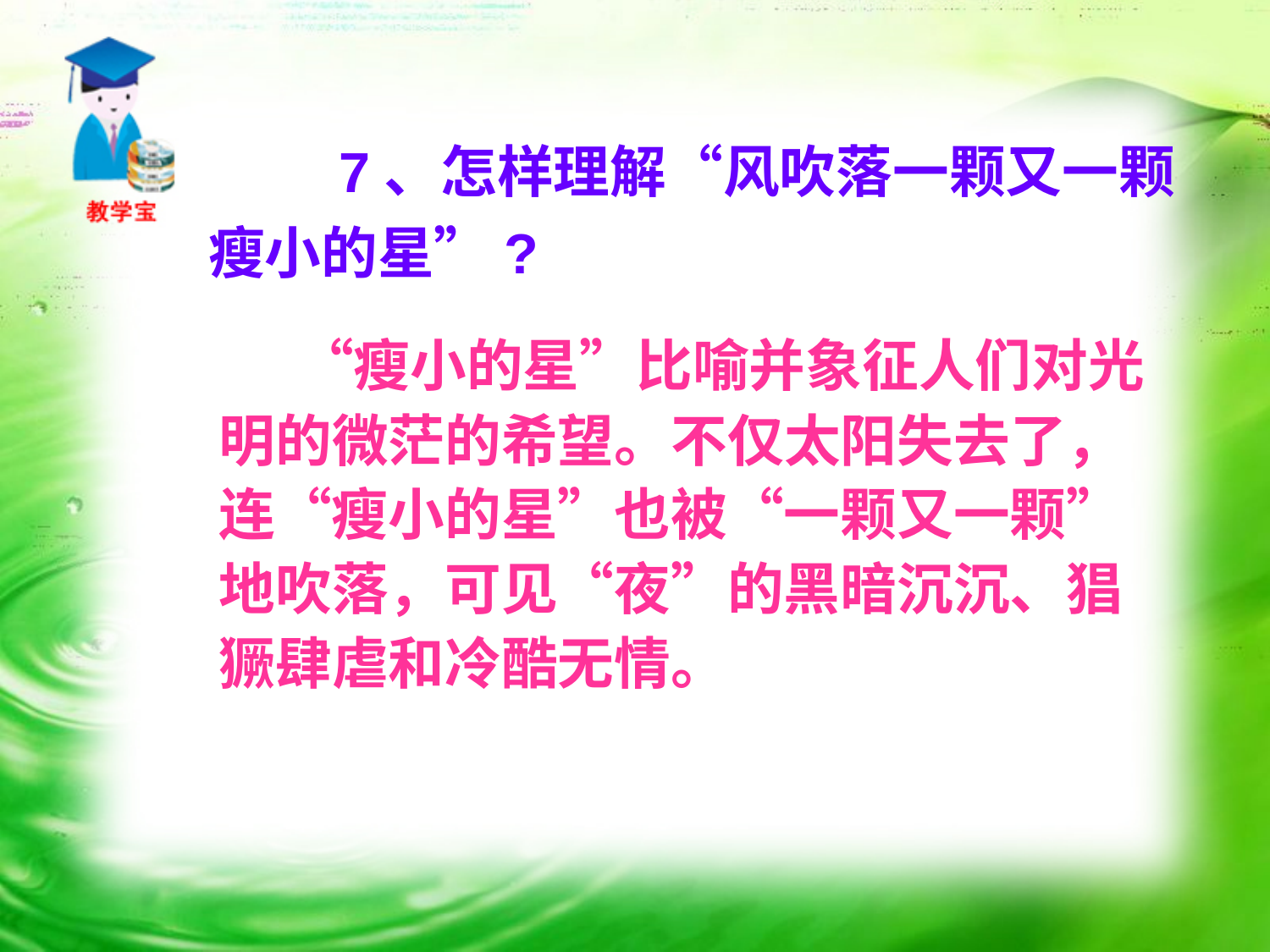

7、怎样理解“风吹落一颗又一颗瘦小的星”?
　　 “瘦小的星”比喻并象征人们对光明的微茫的希望。不仅太阳失去了，连“瘦小的星”也被“一颗又一颗”地吹落，可见“夜”的黑暗沉沉、猖獗肆虐和冷酷无情。